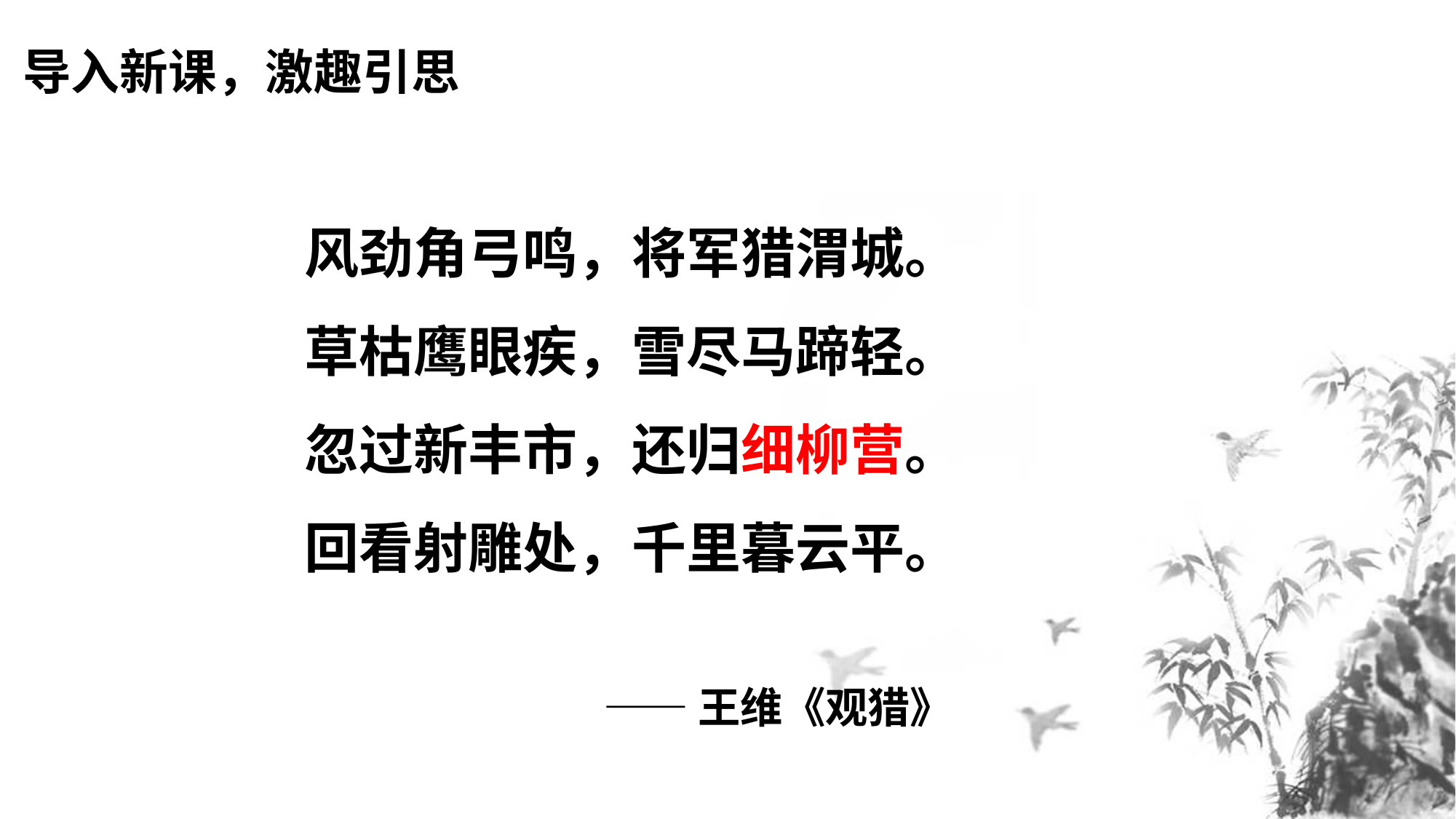

导入新课，激趣引思
风劲角弓鸣，将军猎渭城。
草枯鹰眼疾，雪尽马蹄轻。
忽过新丰市，还归细柳营。
回看射雕处，千里暮云平。

                               ——王维《观猎》